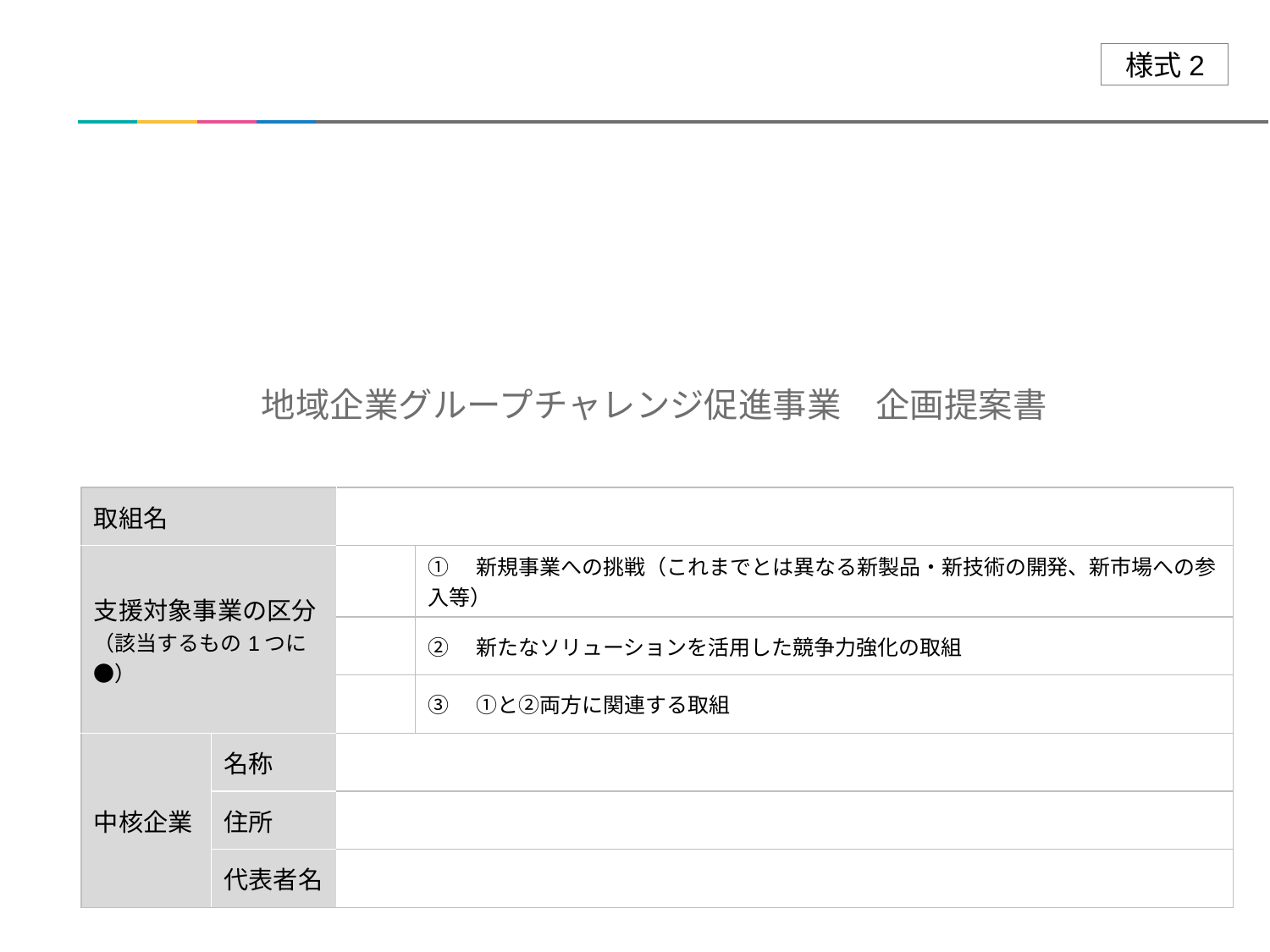

# 地域企業グループチャレンジ促進事業　企画提案書
| 取組名 |  |  |  |
| --- | --- | --- | --- |
| 支援対象事業の区分 （該当するもの1つに●） |  |  | ①　新規事業への挑戦（これまでとは異なる新製品・新技術の開発、新市場への参入等） |
|  |  |  | ②　新たなソリューションを活用した競争力強化の取組 |
|  |  |  | ③　①と②両方に関連する取組 |
| 中核企業 | 名称 |  |  |
|  | 住所 |  |  |
|  | 代表者名 |  |  |